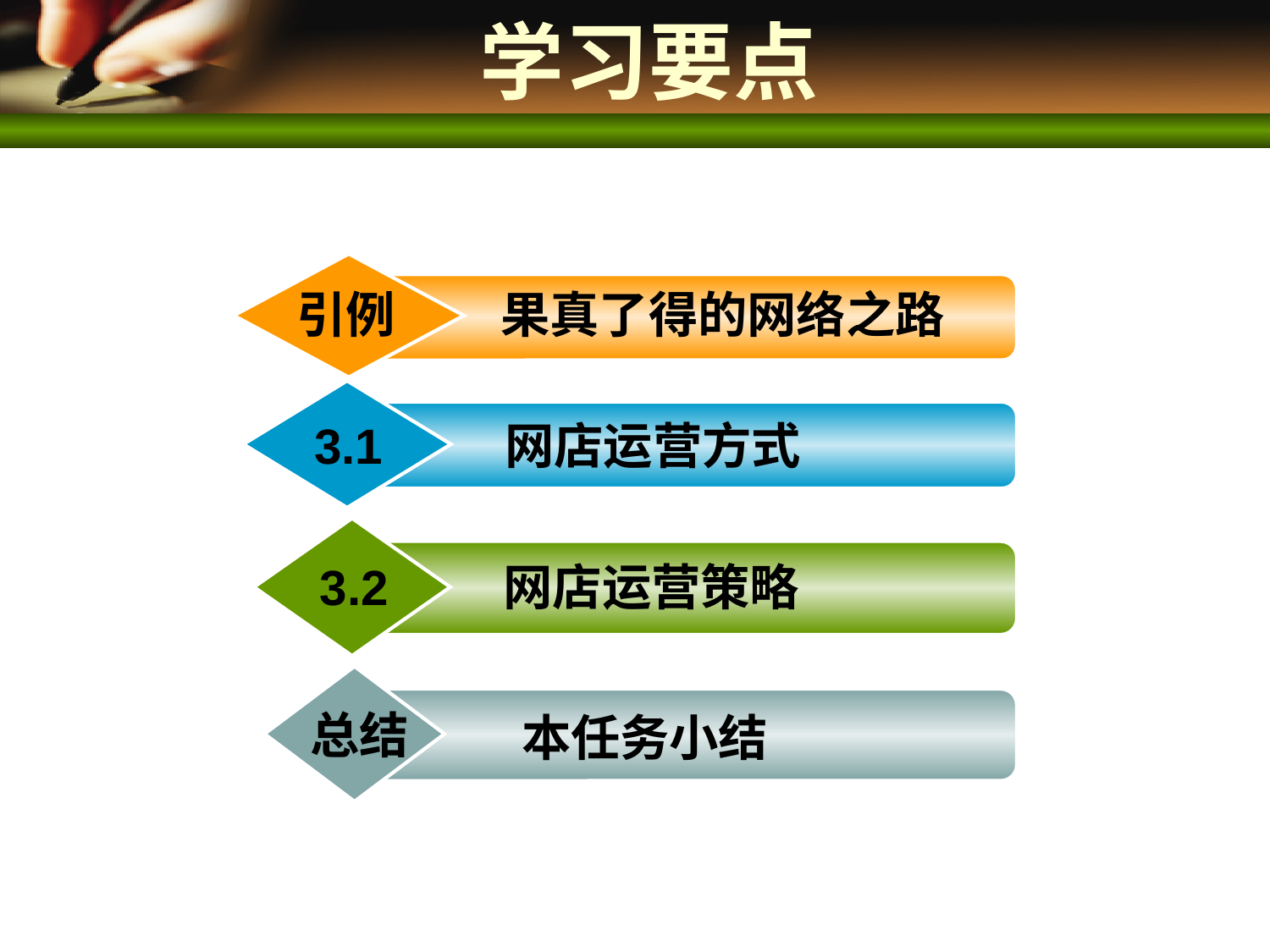

# 学习要点

引例
果真了得的网络之路

3.1
网店运营方式

3.2
网店运营策略

本任务小结
总结